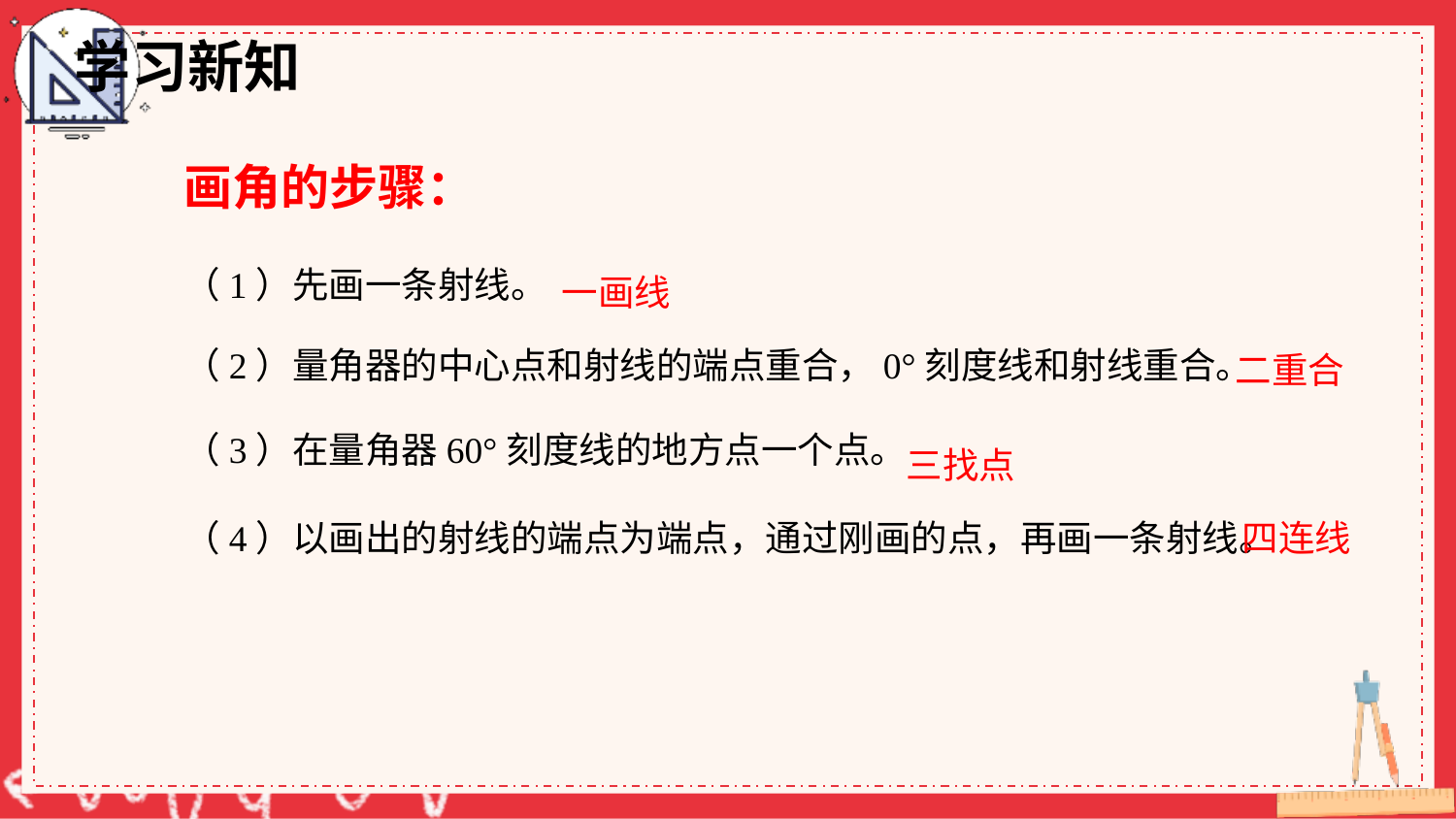

学习新知
画角的步骤：
（1）先画一条射线。
一画线
（2）量角器的中心点和射线的端点重合，0°刻度线和射线重合。
二重合
（3）在量角器60°刻度线的地方点一个点。
三找点
（4）以画出的射线的端点为端点，通过刚画的点，再画一条射线。
四连线